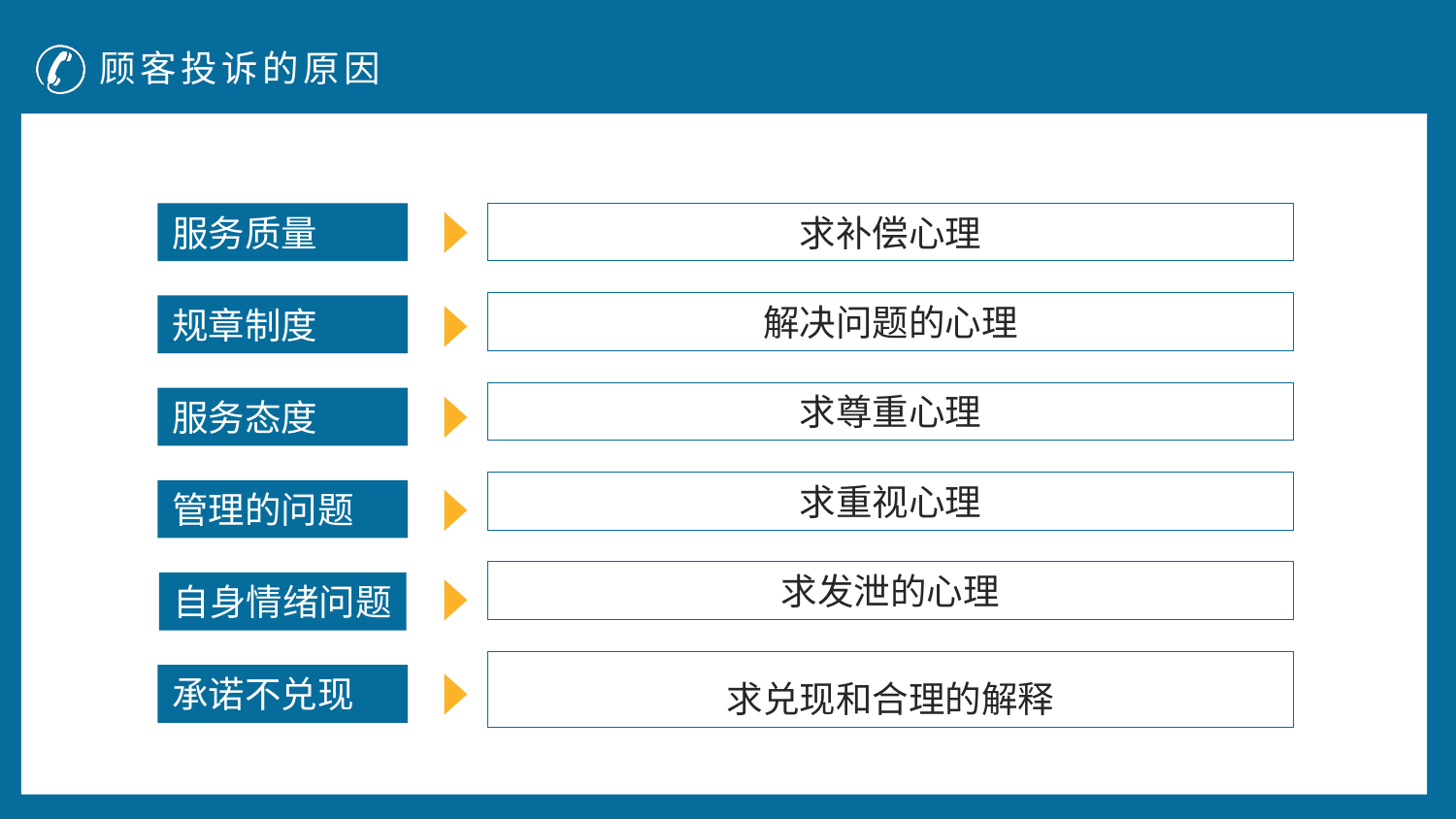

顾客投诉的原因
服务质量
求补偿心理

解决问题的心理
规章制度

求尊重心理
服务态度

求重视心理
管理的问题

求发泄的心理
自身情绪问题

求兑现和合理的解释
承诺不兑现